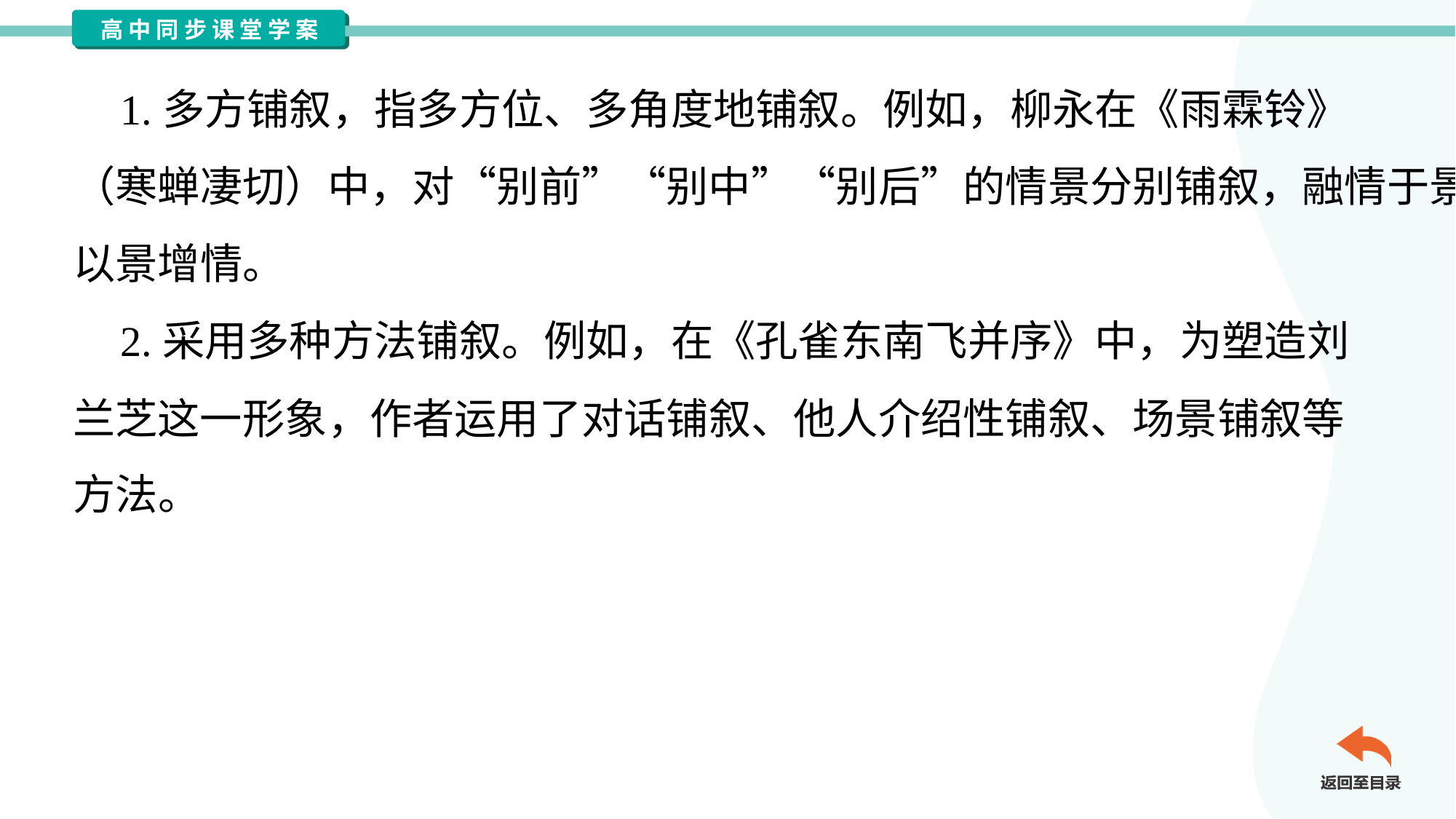

1.多方铺叙，指多方位、多角度地铺叙。例如，柳永在《雨霖铃》
（寒蝉凄切）中，对“别前”“别中”“别后”的情景分别铺叙，融情于景，
以景增情。
    2.采用多种方法铺叙。例如，在《孔雀东南飞并序》中，为塑造刘
兰芝这一形象，作者运用了对话铺叙、他人介绍性铺叙、场景铺叙等
方法。#2.1.3